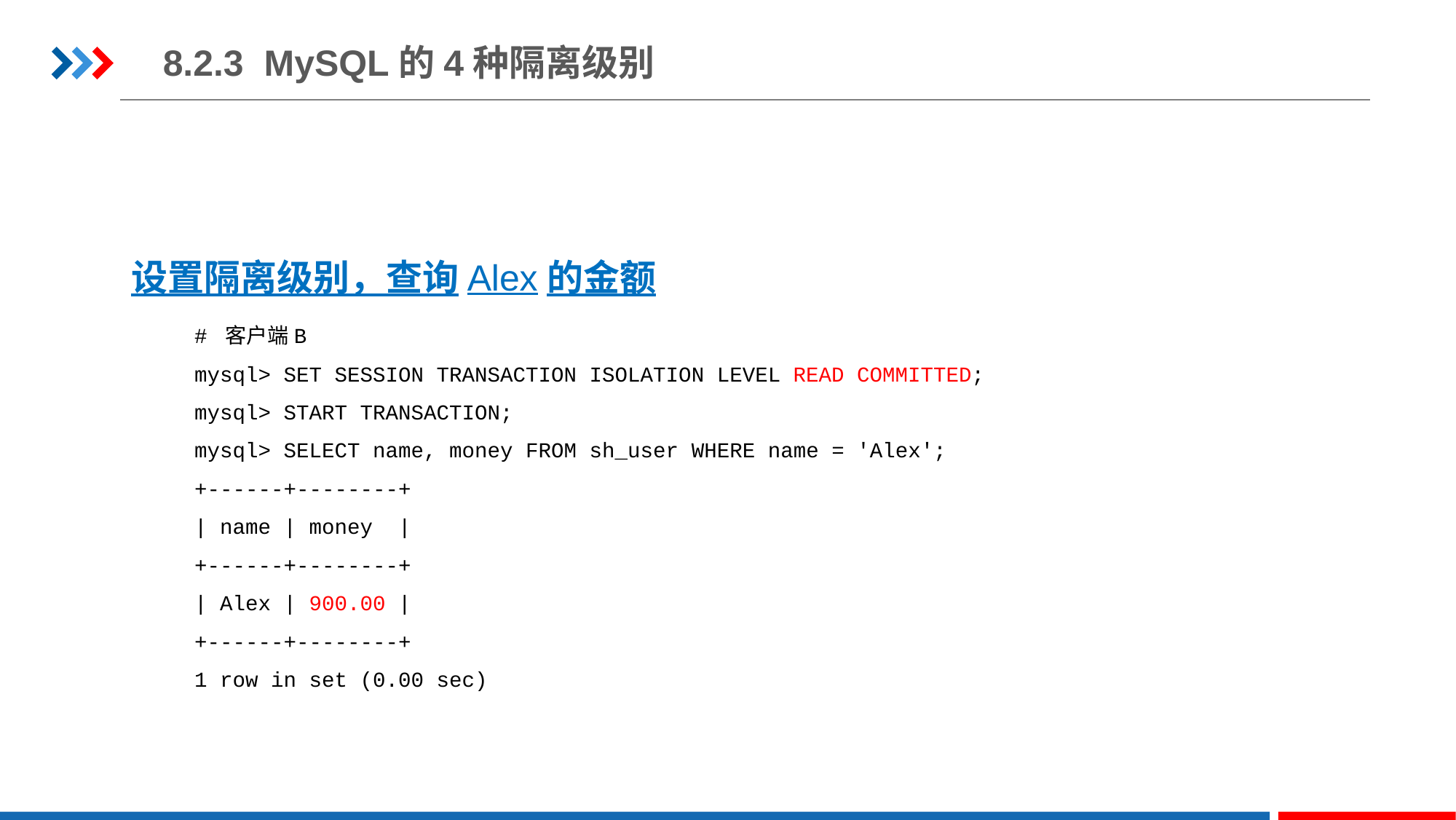

8.2.3  MySQL的4种隔离级别
设置隔离级别，查询Alex的金额
# 客户端B
mysql> SET SESSION TRANSACTION ISOLATION LEVEL READ COMMITTED;
mysql> START TRANSACTION;
mysql> SELECT name, money FROM sh_user WHERE name = 'Alex';
+------+--------+
| name | money  |
+------+--------+
| Alex | 900.00 |
+------+--------+
1 row in set (0.00 sec)